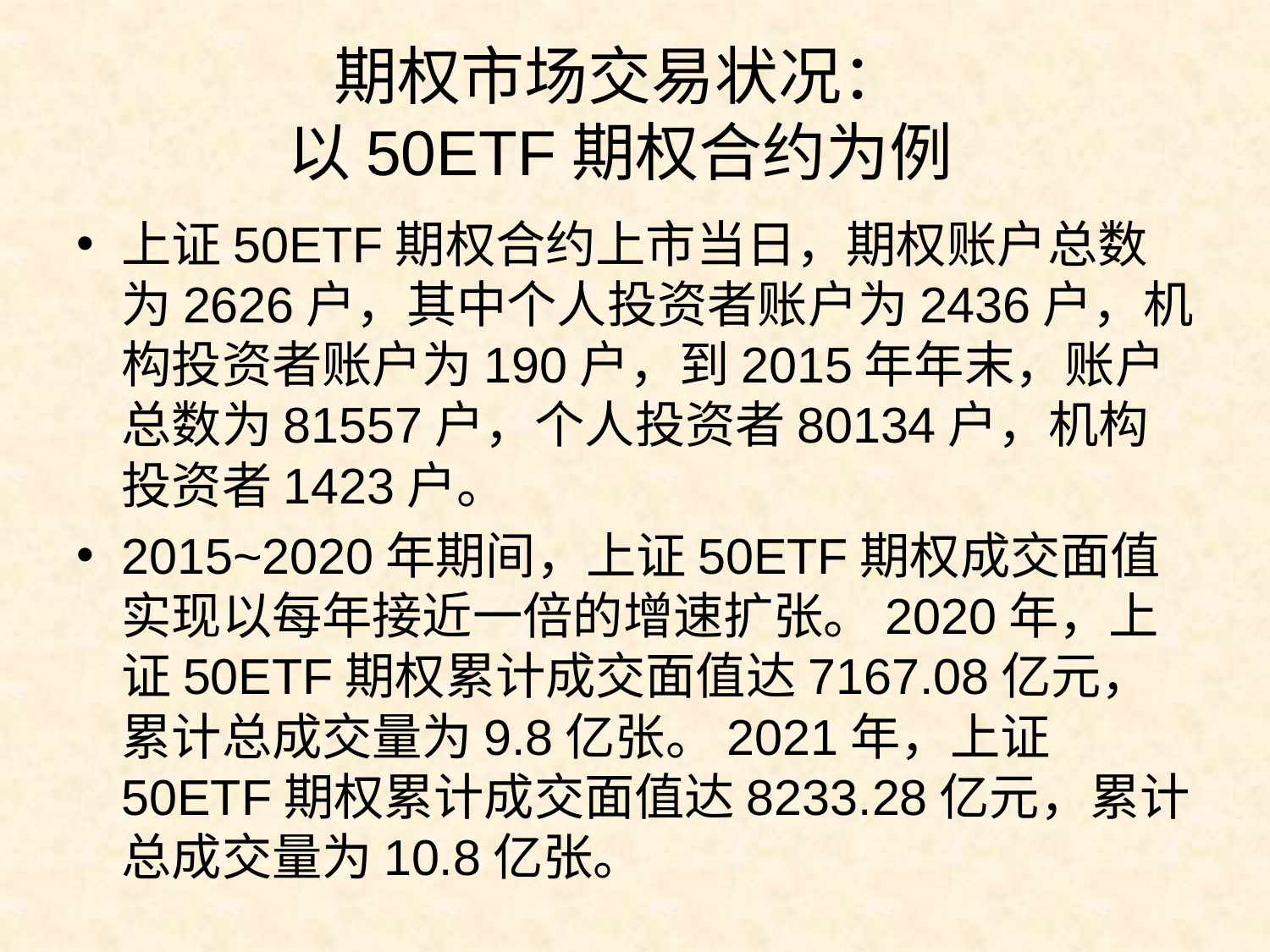

# 期权市场交易状况： 以50ETF期权合约为例
上证50ETF期权合约上市当日，期权账户总数为2626户，其中个人投资者账户为2436户，机构投资者账户为190户，到2015年年末，账户总数为81557户，个人投资者80134户，机构投资者1423户。
2015~2020年期间，上证50ETF期权成交面值实现以每年接近一倍的增速扩张。2020年，上证50ETF期权累计成交面值达7167.08亿元，累计总成交量为9.8亿张。2021年，上证50ETF期权累计成交面值达8233.28亿元，累计总成交量为10.8亿张。